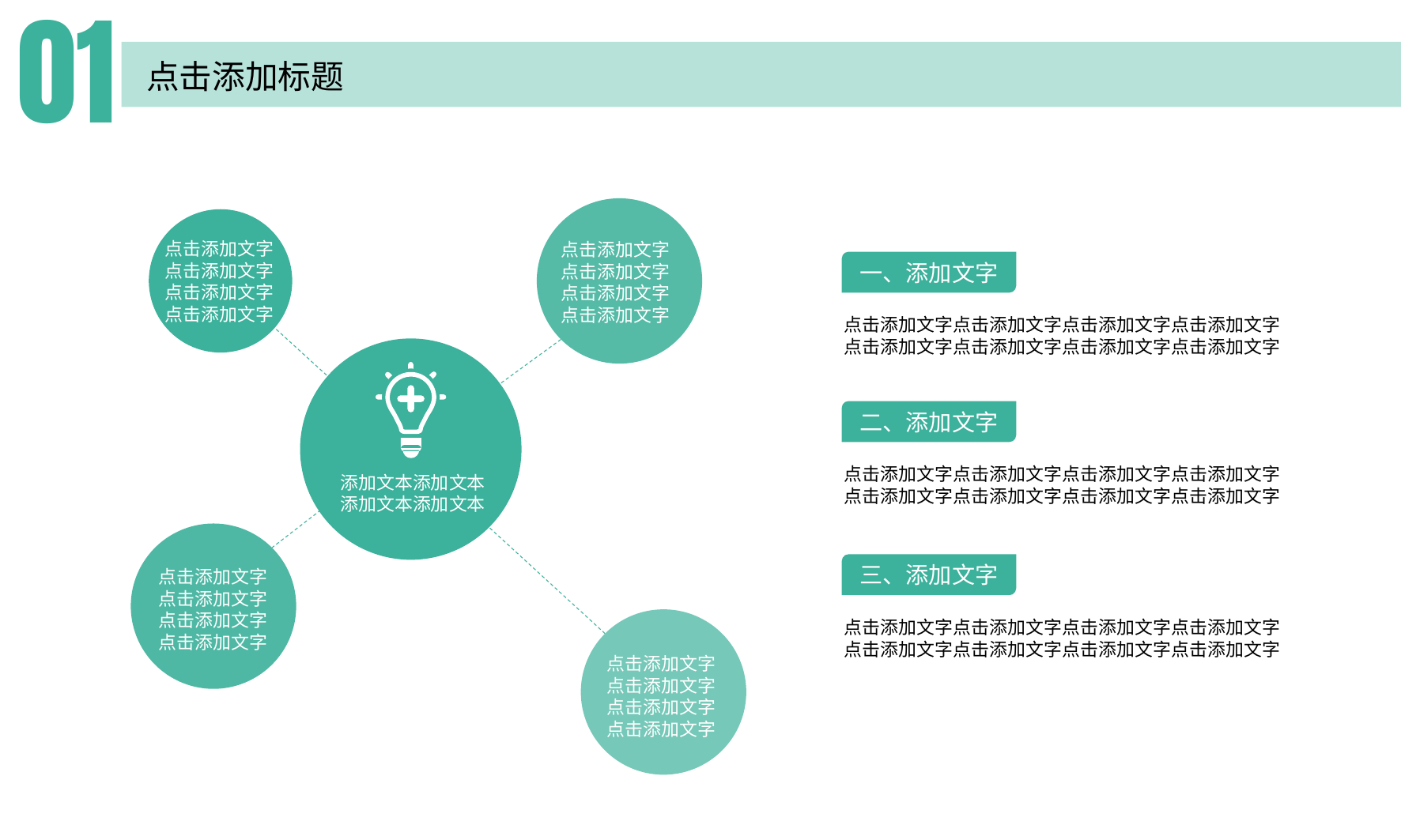

01

点击添加标题

点击添加文字
点击添加文字
点击添加文字
点击添加文字
点击添加文字
点击添加文字
点击添加文字
点击添加文字
一、添加文字
点击添加文字点击添加文字点击添加文字点击添加文字
点击添加文字点击添加文字点击添加文字点击添加文字

添加文本添加文本
添加文本添加文本

二、添加文字
点击添加文字点击添加文字点击添加文字点击添加文字
点击添加文字点击添加文字点击添加文字点击添加文字

三、添加文字
点击添加文字
点击添加文字
点击添加文字
点击添加文字

点击添加文字点击添加文字点击添加文字点击添加文字
点击添加文字点击添加文字点击添加文字点击添加文字
点击添加文字
点击添加文字
点击添加文字
点击添加文字